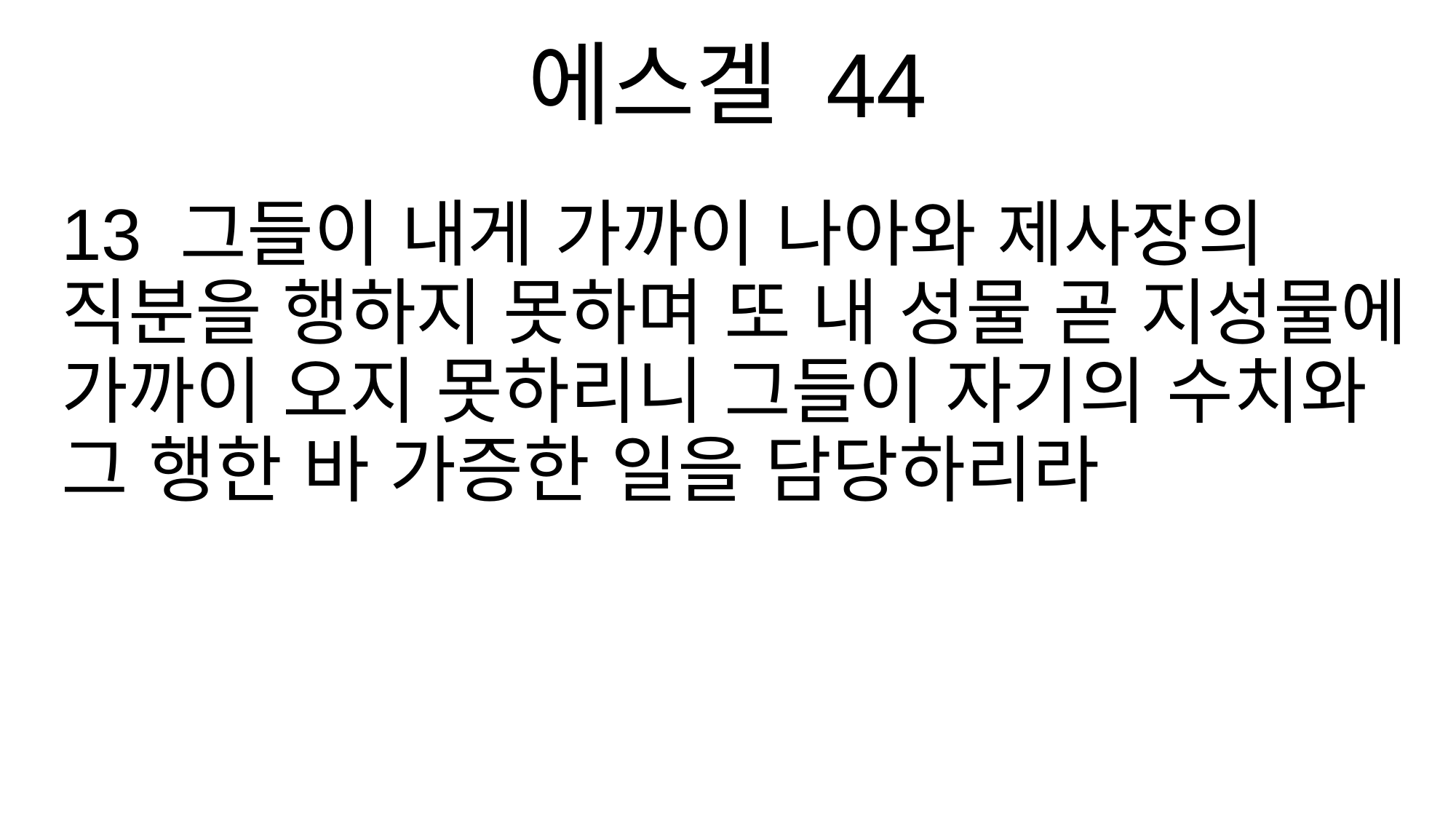

에스겔 44
13 그들이 내게 가까이 나아와 제사장의 직분을 행하지 못하며 또 내 성물 곧 지성물에 가까이 오지 못하리니 그들이 자기의 수치와 그 행한 바 가증한 일을 담당하리라